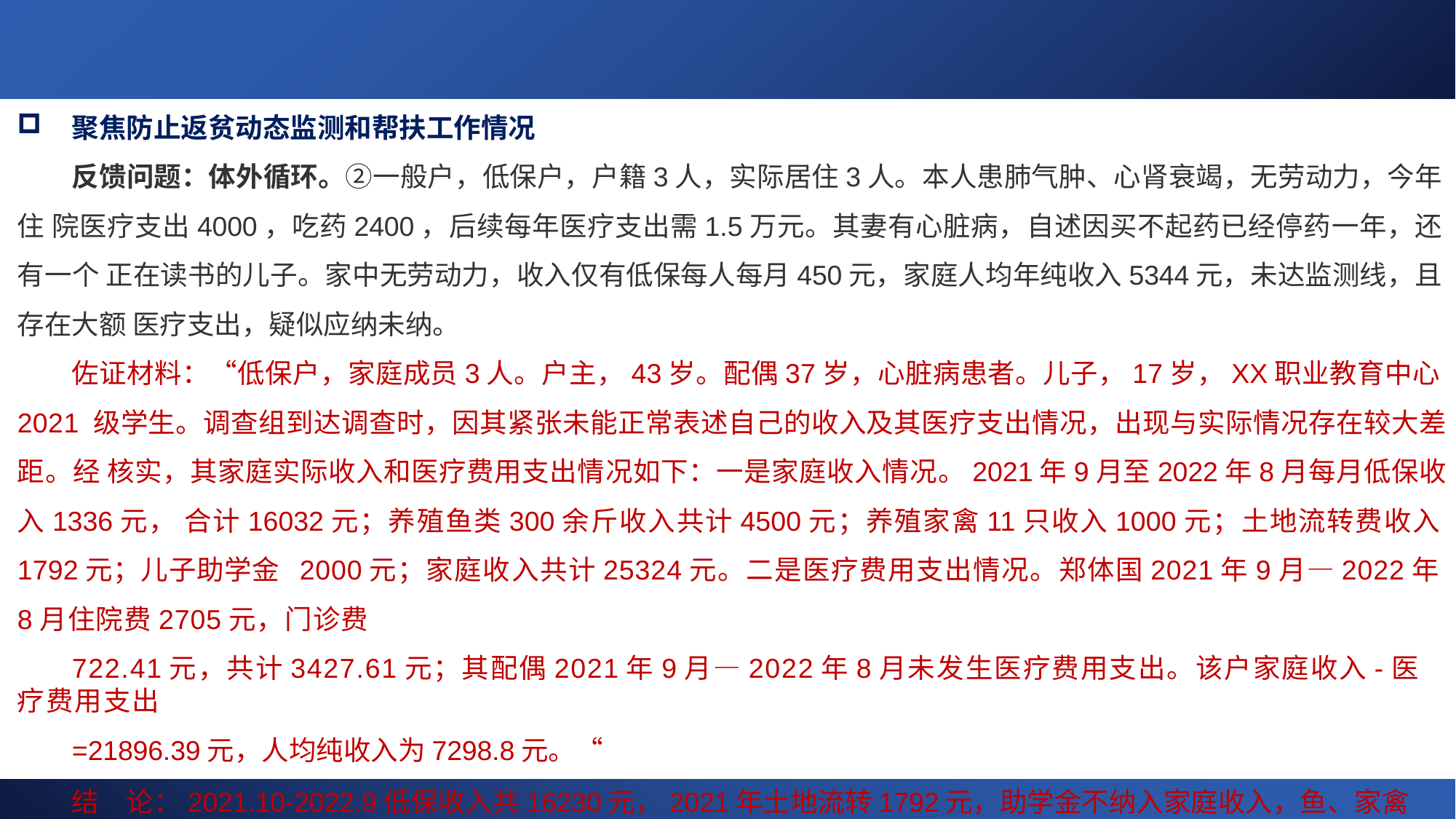

聚焦防止返贫动态监测和帮扶工作情况
反馈问题：体外循环。②一般户，低保户，户籍3人，实际居住3人。本人患肺气肿、心肾衰竭，无劳动力，今年住 院医疗支出4000，吃药2400，后续每年医疗支出需1.5万元。其妻有心脏病，自述因买不起药已经停药一年，还有一个 正在读书的儿子。家中无劳动力，收入仅有低保每人每月450元，家庭人均年纯收入5344元，未达监测线，且存在大额 医疗支出，疑似应纳未纳。
佐证材料：“低保户，家庭成员3人。户主，43岁。配偶37岁，心脏病患者。儿子，17岁，XX职业教育中心2021 级学生。调查组到达调查时，因其紧张未能正常表述自己的收入及其医疗支出情况，出现与实际情况存在较大差距。经 核实，其家庭实际收入和医疗费用支出情况如下：一是家庭收入情况。2021年9月至2022年8月每月低保收入1336元， 合计16032元；养殖鱼类300余斤收入共计4500元；养殖家禽11只收入1000元；土地流转费收入1792元；儿子助学金  2000元；家庭收入共计25324元。二是医疗费用支出情况。郑体国2021年9月—2022年8月住院费2705元，门诊费
722.41元，共计3427.61元；其配偶2021年9月—2022年8月未发生医疗费用支出。该户家庭收入-医疗费用支出
=21896.39元，人均纯收入为7298.8元。“
结	论：2021.10-2022.9低保收入共16230元，2021年土地流转1792元，助学金不纳入家庭收入，鱼、家禽未 出栏不计入收入，家庭存在大额刚性医疗支出，建议问题保留。